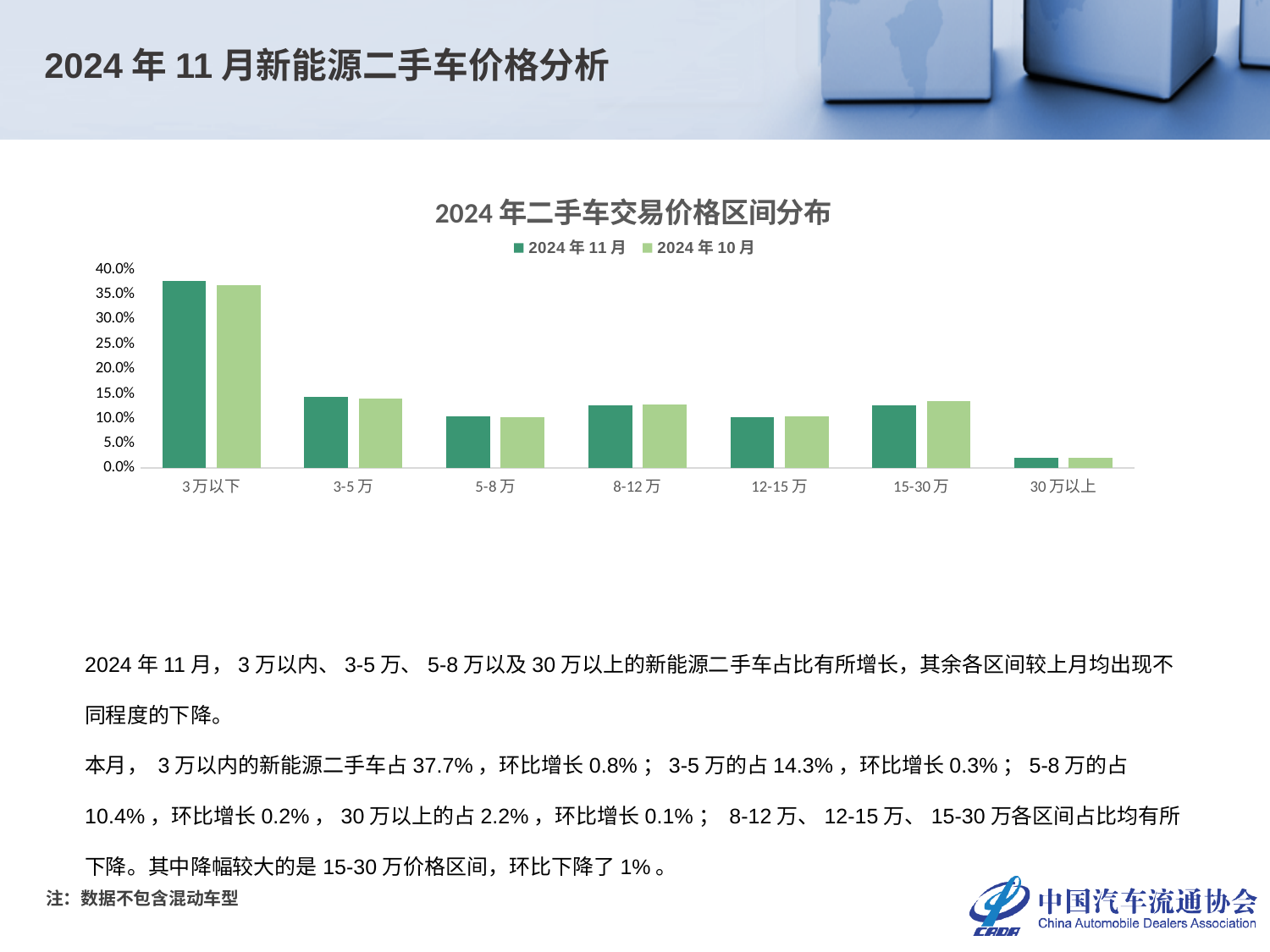

2024年11月新能源二手车价格分析

### Chart: 2024年二手车交易价格区间分布

| Category | 2024年11月 | 2024年10月 |
|---|---|---|
| 3万以下 | 0.37660924750679964 | 0.3688827728562828 |
| 3-5万 | 0.1428105167724388 | 0.13980390470456697 |
| 5-8万 | 0.10440616500453309 | 0.10221897307990023 |
| 8-12万 | 0.12660018132366274 | 0.12849402253375763 |
| 12-15万 | 0.10197642792384407 | 0.1035090737077492 |
| 15-30万 | 0.12598368087035358 | 0.13571858604971188 |
| 30万以上 | 0.021613780598368087 | 0.021372667068031308 |
2024年11月，3万以内、3-5万、5-8万以及30万以上的新能源二手车占比有所增长，其余各区间较上月均出现不同程度的下降。
本月， 3万以内的新能源二手车占37.7%，环比增长0.8%；3-5万的占14.3%，环比增长0.3%；5-8万的占10.4%，环比增长0.2%，30万以上的占2.2%，环比增长0.1%； 8-12万、12-15万、15-30万各区间占比均有所下降。其中降幅较大的是15-30万价格区间，环比下降了1%。
注：数据不包含混动车型